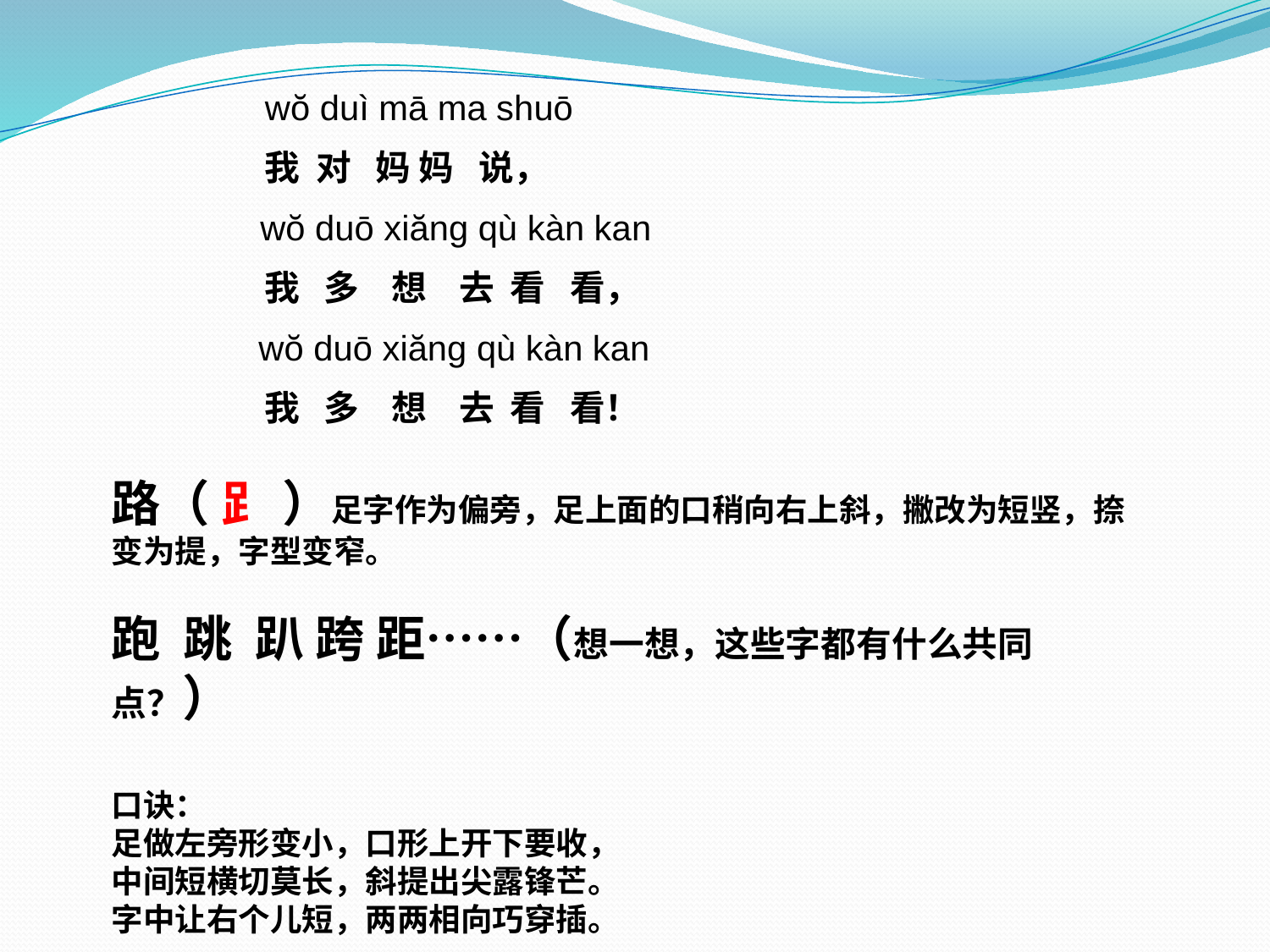

wŏ duì mā ma shuō
  我  对   妈 妈   说，
  wŏ duō xiăng qù kàn kan
  我   多    想    去  看   看，
  wŏ duō xiăng qù kàn kan
  我   多    想    去  看   看！

路（ ⻊ ）足字作为偏旁，足上面的口稍向右上斜，撇改为短竖，捺变为提，字型变窄。

跑  跳  趴 跨 距……（想一想，这些字都有什么共同点？）

口诀：
足做左旁形变小，口形上开下要收，
中间短横切莫长，斜提出尖露锋芒。
字中让右个儿短，两两相向巧穿插。